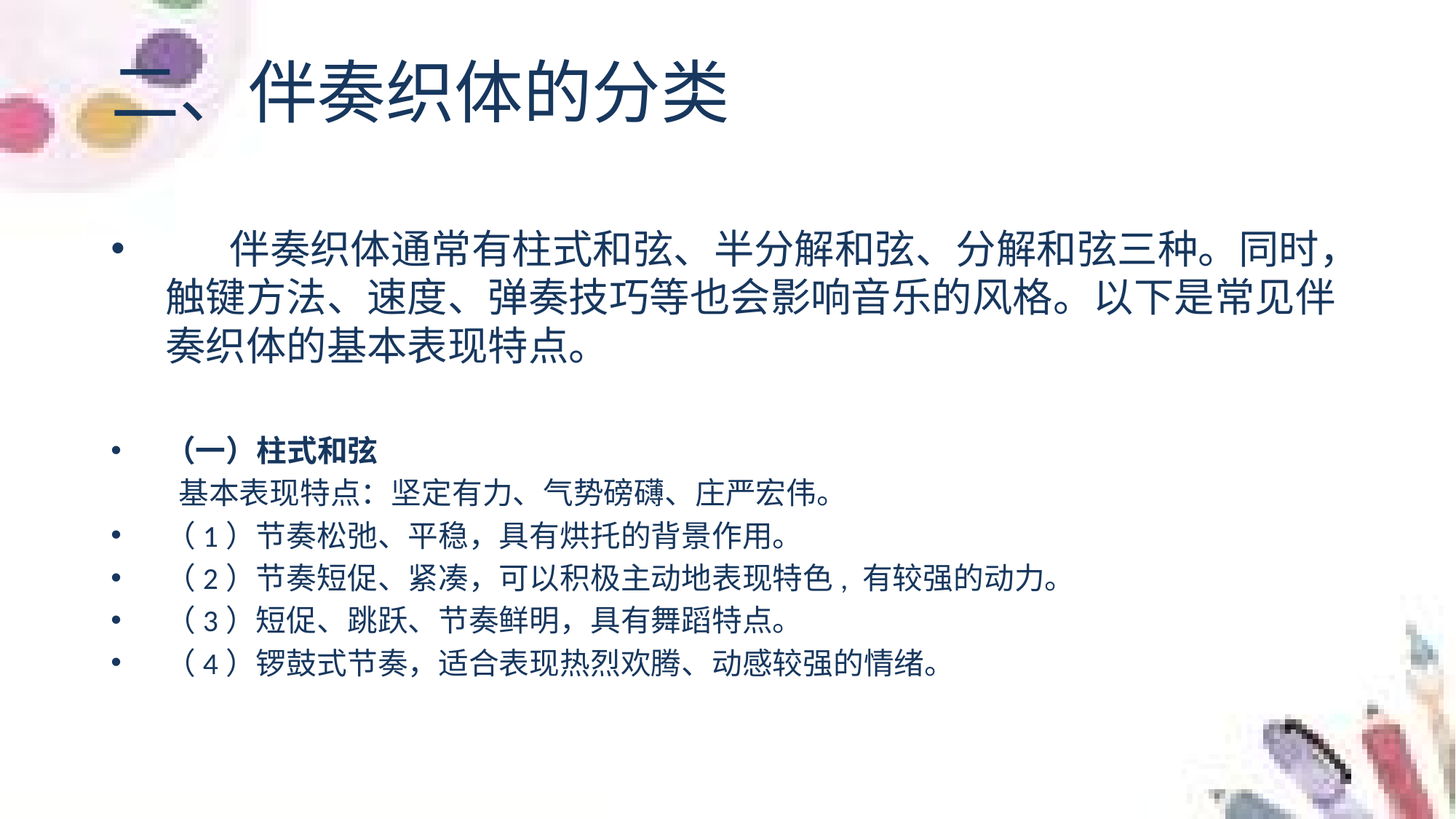

# 二、伴奏织体的分类
      伴奏织体通常有柱式和弦、半分解和弦、分解和弦三种。同时，触键方法、速度、弹奏技巧等也会影响音乐的风格。以下是常见伴奏织体的基本表现特点。

（一）柱式和弦
         基本表现特点：坚定有力、气势磅礴、庄严宏伟。
（1）节奏松弛、平稳，具有烘托的背景作用。
（2）节奏短促、紧凑，可以积极主动地表现特色, 有较强的动力。
（3）短促、跳跃、节奏鲜明，具有舞蹈特点。
（4）锣鼓式节奏，适合表现热烈欢腾、动感较强的情绪。